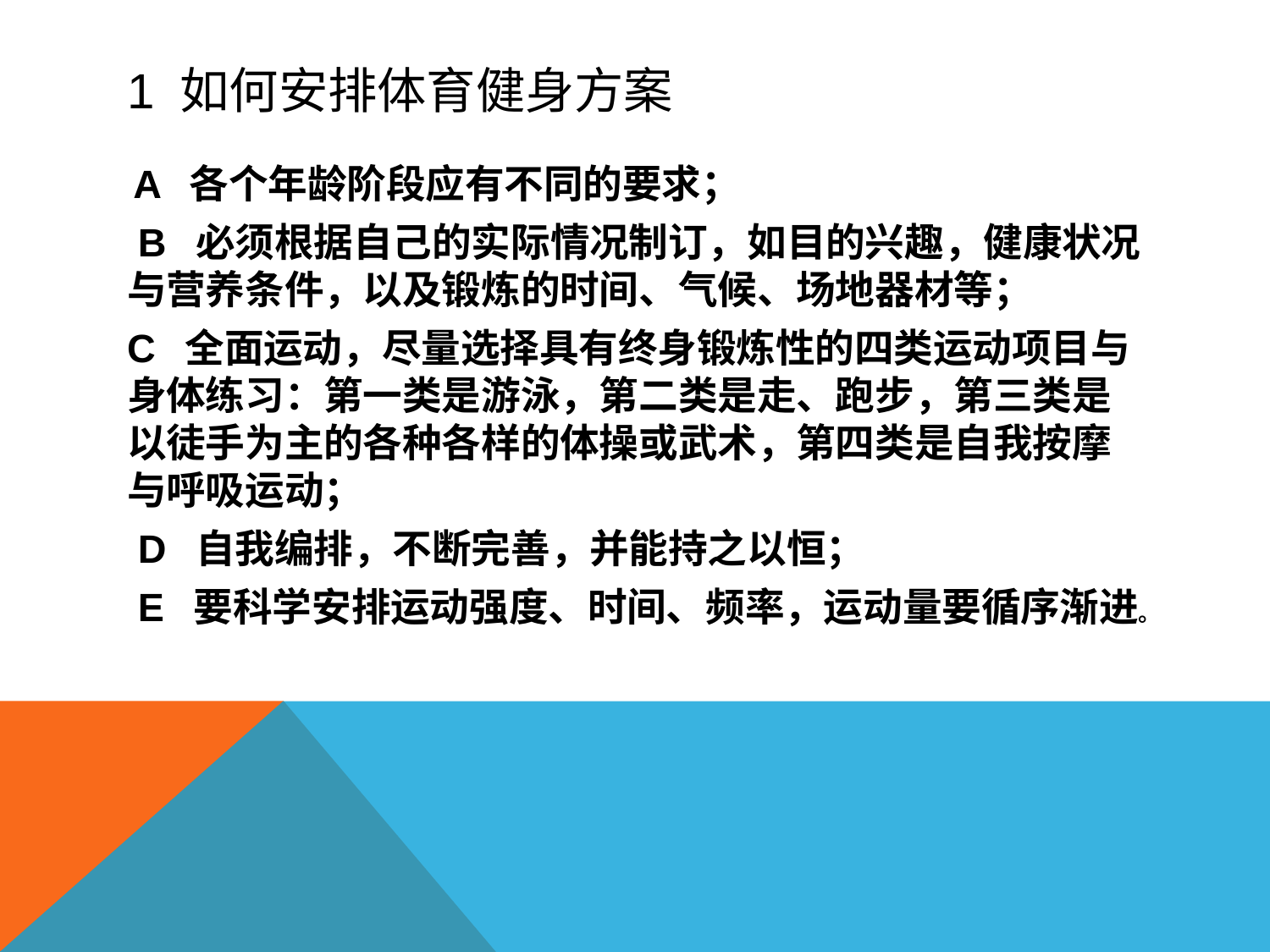

# 1 如何安排体育健身方案
 A  各个年龄阶段应有不同的要求；
 B  必须根据自己的实际情况制订，如目的兴趣，健康状况与营养条件，以及锻炼的时间、气候、场地器材等；
C  全面运动，尽量选择具有终身锻炼性的四类运动项目与身体练习：第一类是游泳，第二类是走、跑步，第三类是以徒手为主的各种各样的体操或武术，第四类是自我按摩与呼吸运动；
 D  自我编排，不断完善，并能持之以恒；
 E  要科学安排运动强度、时间、频率，运动量要循序渐进。